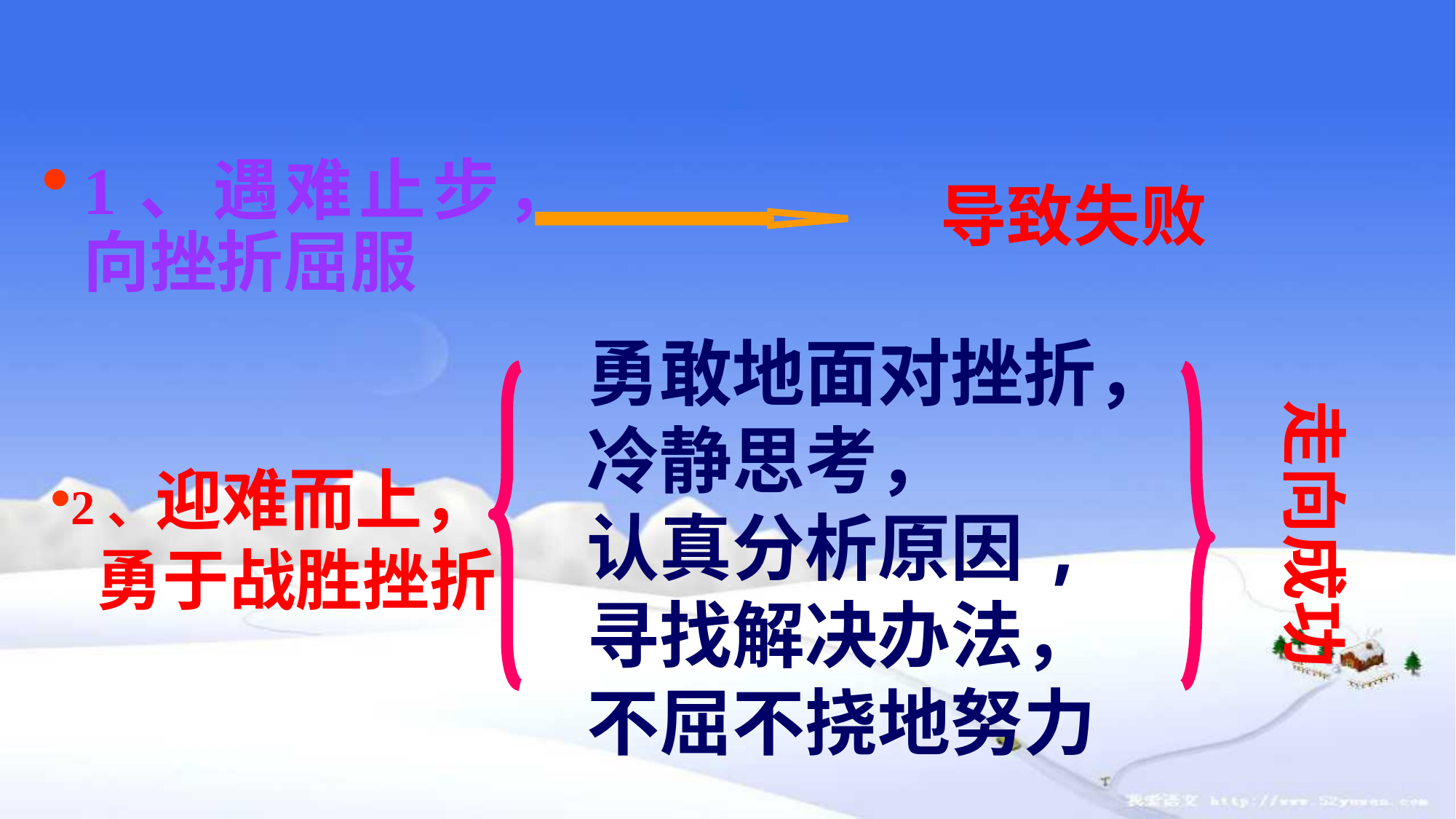

1、遇难止步，向挫折屈服
导致失败

勇敢地面对挫折，
冷静思考，
认真分析原因,
寻找解决办法，
不屈不挠地努力

走向成功
2、迎难而上，     勇于战胜挫折